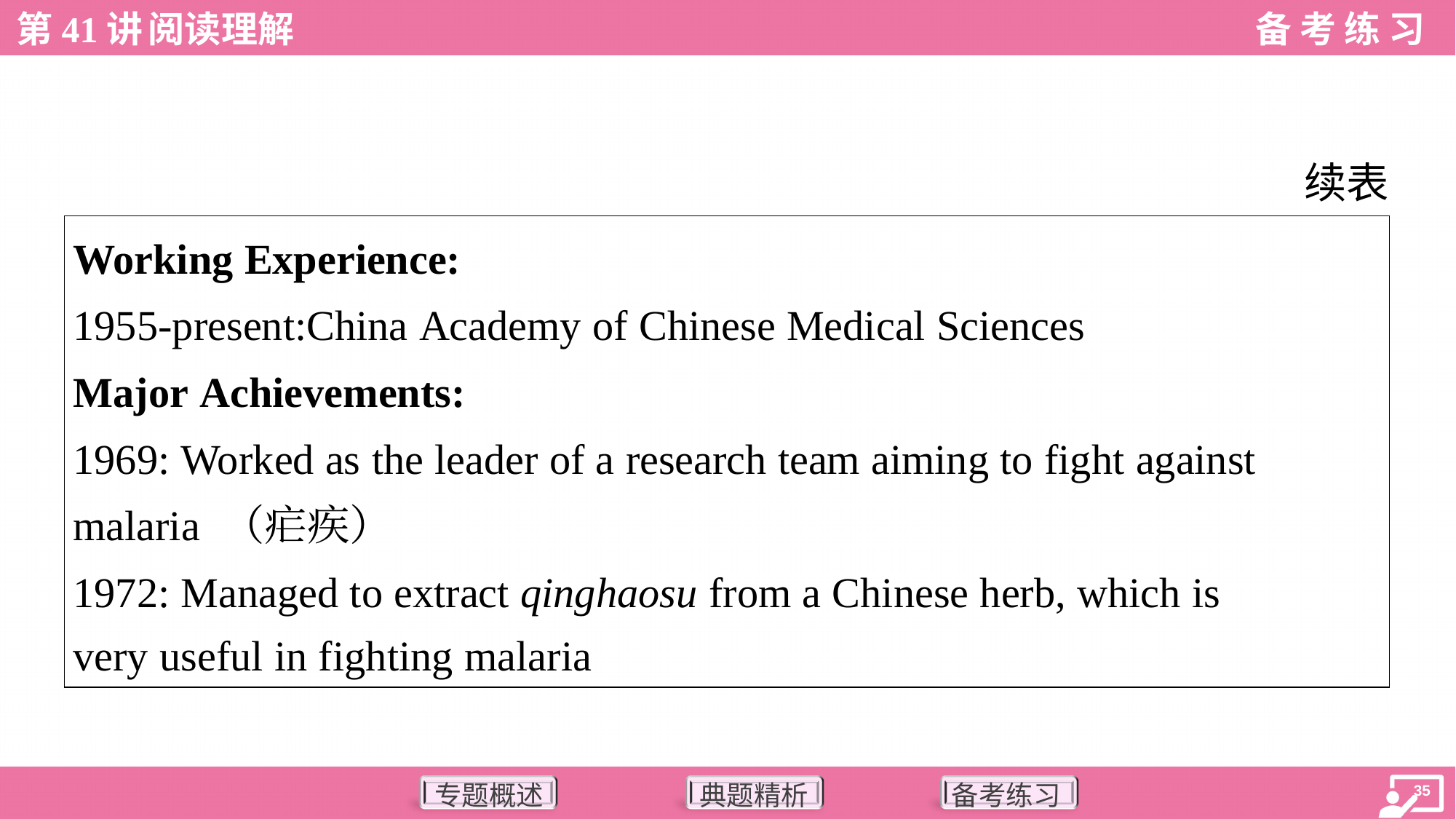

续表
| Working Experience: 1955-present:China Academy of Chinese Medical Sciences Major Achievements: 1969: Worked as the leader of a research team aiming to fight against malaria （疟疾） 1972: Managed to extract qinghaosu from a Chinese herb, which is very useful in fighting malaria |
| --- |